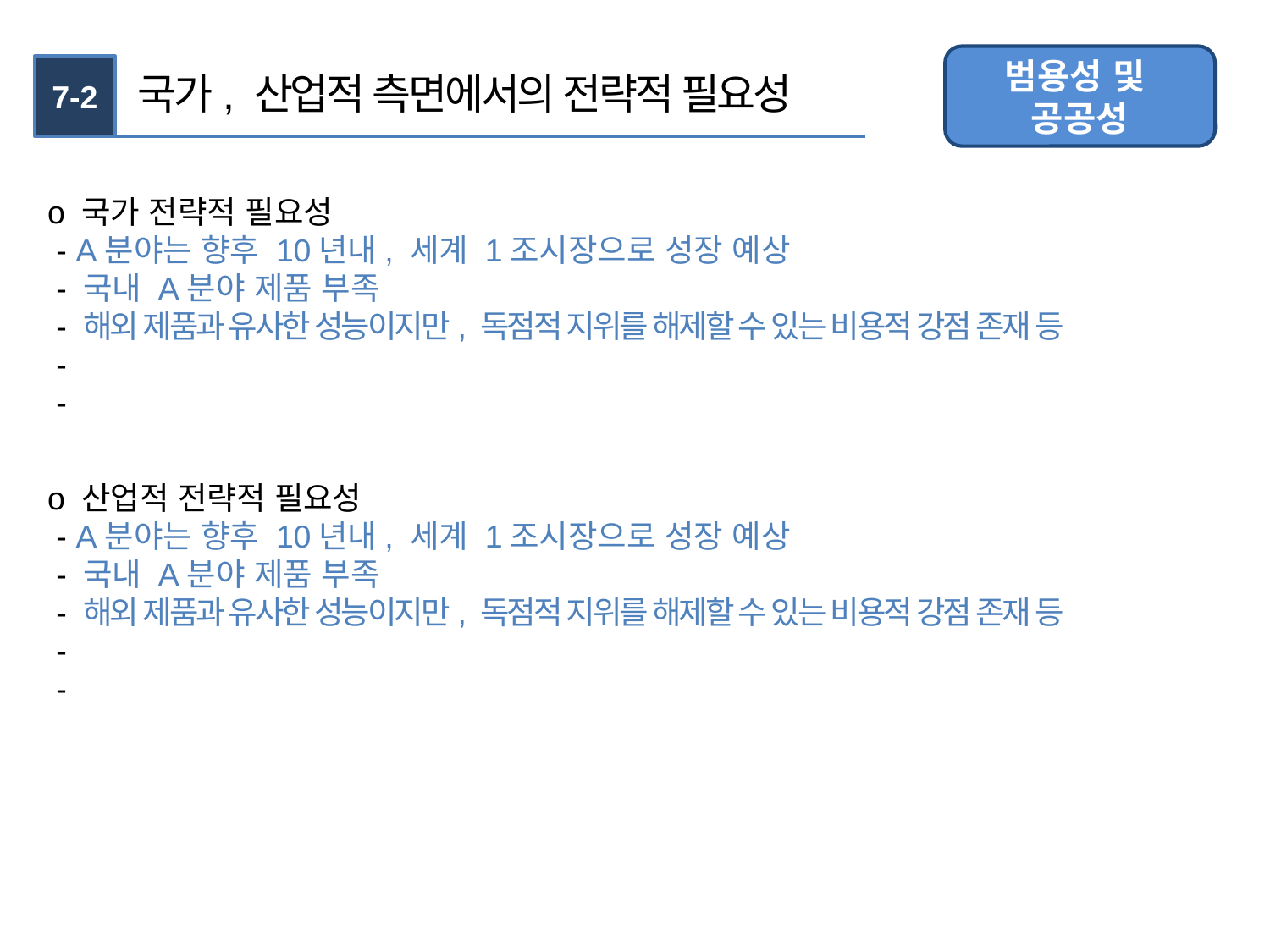

범용성 및
공공성
7-2
국가, 산업적 측면에서의 전략적 필요성
o 국가 전략적 필요성
 - A분야는 향후 10년내, 세계 1조시장으로 성장 예상
 - 국내 A분야 제품 부족
 - 해외 제품과 유사한 성능이지만, 독점적 지위를 해제할 수 있는 비용적 강점 존재 등
 -
 -
o 산업적 전략적 필요성
 - A분야는 향후 10년내, 세계 1조시장으로 성장 예상
 - 국내 A분야 제품 부족
 - 해외 제품과 유사한 성능이지만, 독점적 지위를 해제할 수 있는 비용적 강점 존재 등
 -
 -